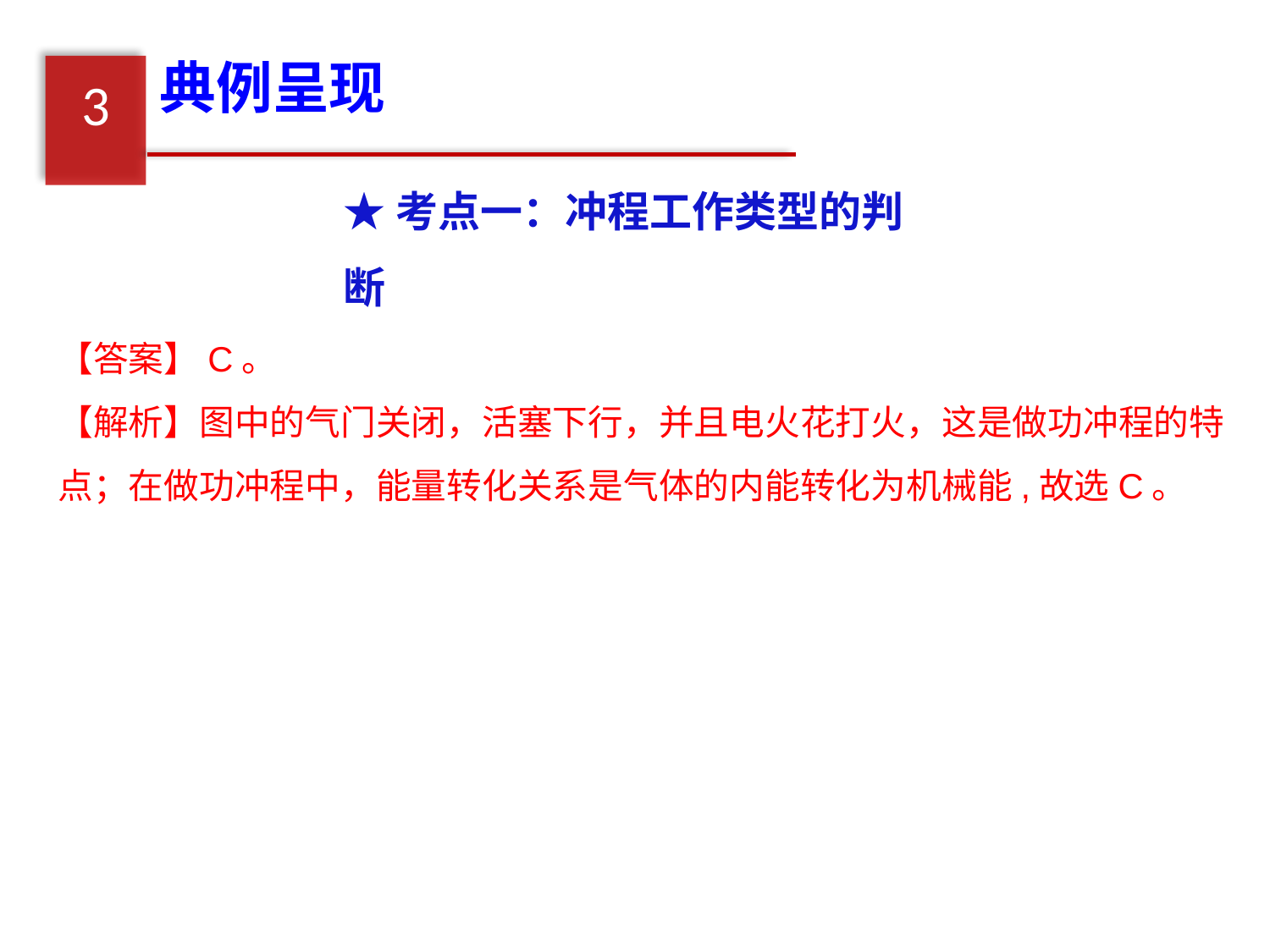

典例呈现

3
★考点一：冲程工作类型的判断
【答案】C。
【解析】图中的气门关闭，活塞下行，并且电火花打火，这是做功冲程的特点；在做功冲程中，能量转化关系是气体的内能转化为机械能,故选C。